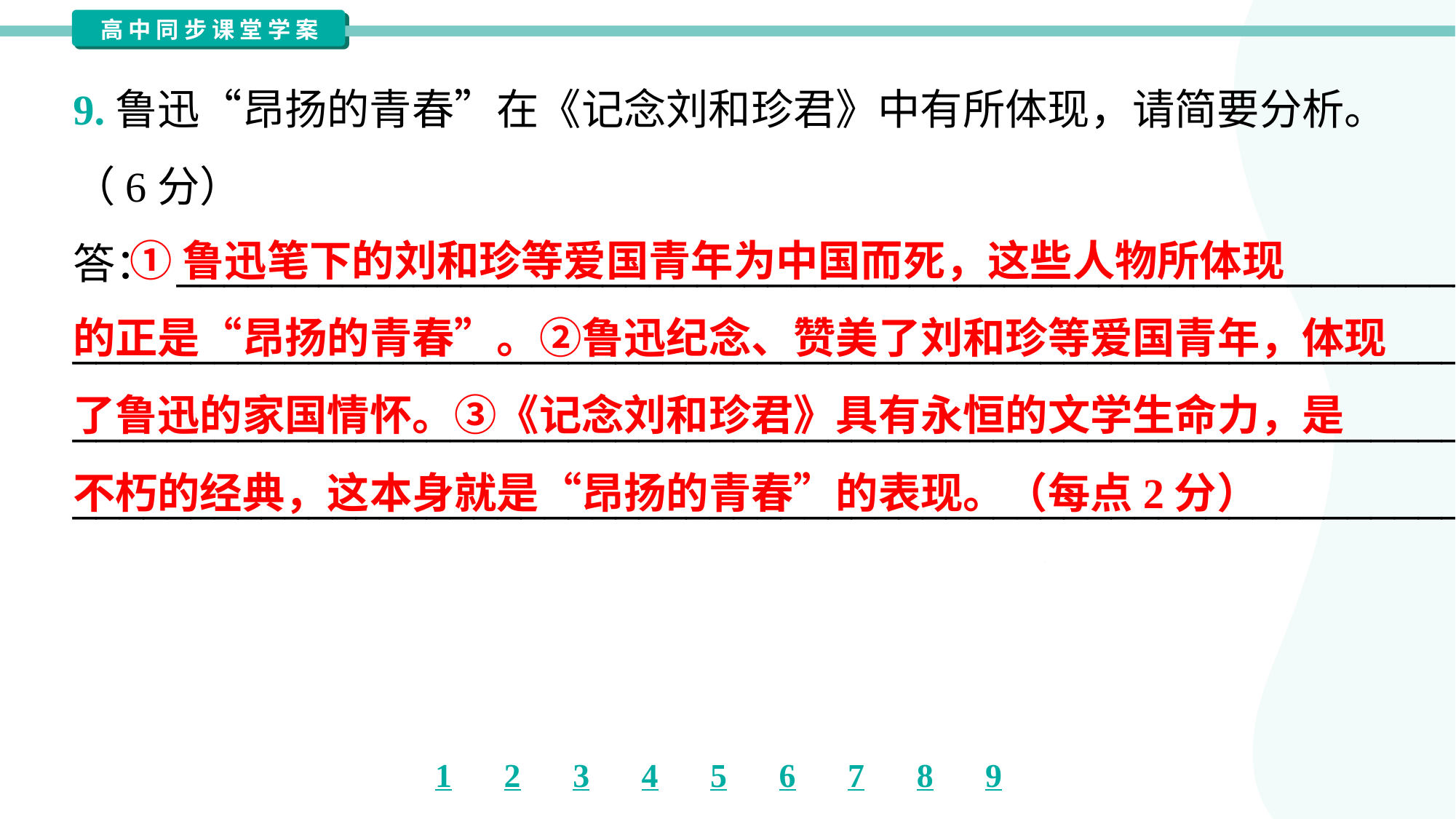

9.鲁迅“昂扬的青春”在《记念刘和珍君》中有所体现，请简要分析。
（6分）
答： ________________________________________________________
_____________________________________________________________
_____________________________________________________________
_____________________________________________________________
      ①鲁迅笔下的刘和珍等爱国青年为中国而死，这些人物所体现
的正是“昂扬的青春”。②鲁迅纪念、赞美了刘和珍等爱国青年，体现
了鲁迅的家国情怀。③《记念刘和珍君》具有永恒的文学生命力，是
不朽的经典，这本身就是“昂扬的青春”的表现。（每点2分）